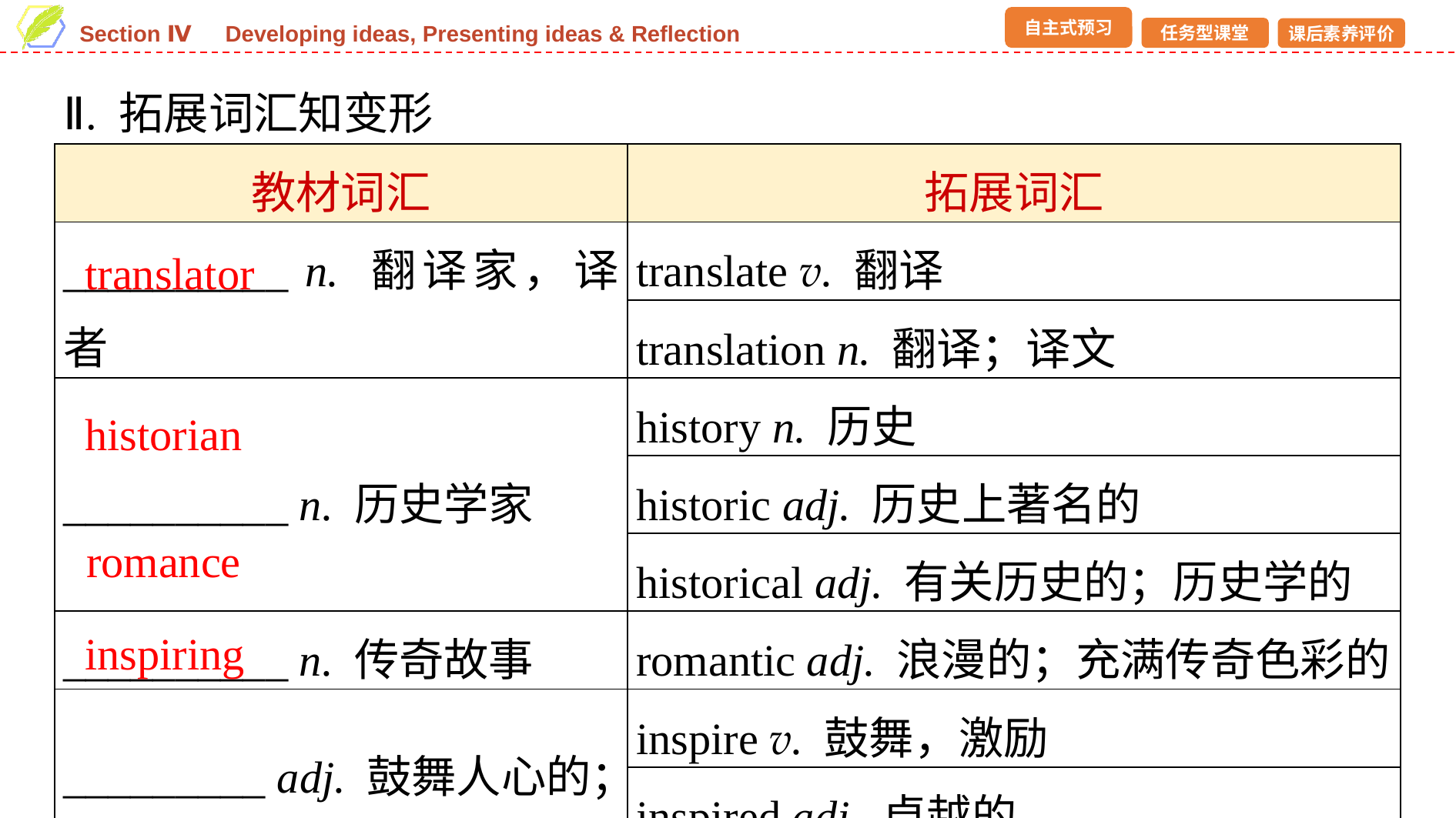

Ⅱ. 拓展词汇知变形
| 教材词汇 | 拓展词汇 |
| --- | --- |
| \_\_\_\_\_\_\_\_\_\_ n. 翻译家，译者 | translate v. 翻译 |
|  | translation n. 翻译；译文 |
| \_\_\_\_\_\_\_\_\_\_ n. 历史学家 | history n. 历史 |
|  | historic adj. 历史上著名的 |
|  | historical adj. 有关历史的；历史学的 |
| \_\_\_\_\_\_\_\_\_\_ n. 传奇故事 | romantic adj. 浪漫的；充满传奇色彩的 |
| \_\_\_\_\_\_\_\_\_ adj. 鼓舞人心的；启发灵感的 | inspire v. 鼓舞，激励 |
|  | inspired adj. 卓越的 |
|  | inspiration n. 激励；灵感 |
translator
historian
romance
inspiring